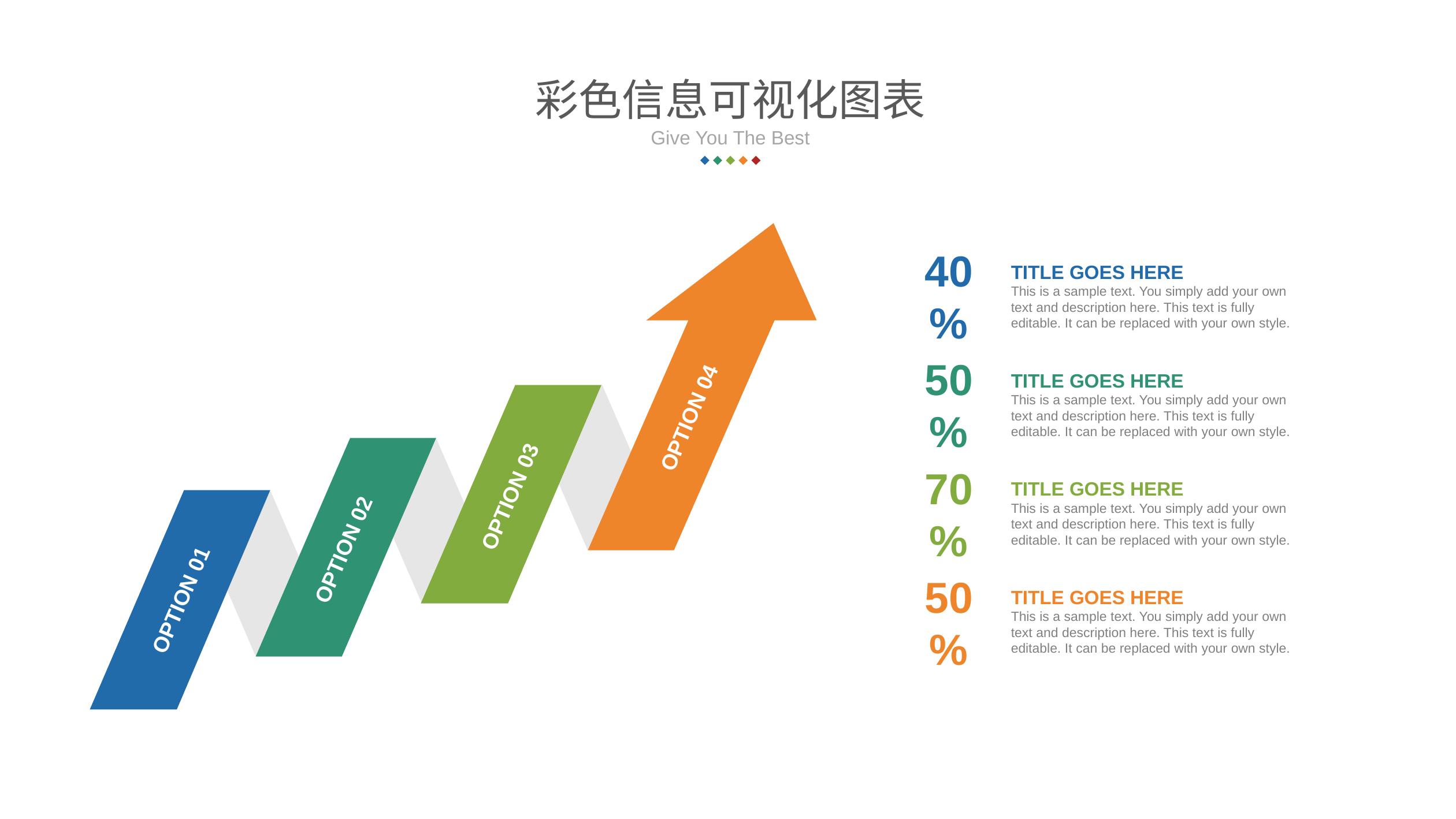

https://www.ypppt.com/
彩色信息可视化图表
Give You The Best

OPTION 04
40%
TITLE GOES HERE
This is a sample text. You simply add your own text and description here. This text is fully editable. It can be replaced with your own style.
50%
TITLE GOES HERE
This is a sample text. You simply add your own text and description here. This text is fully editable. It can be replaced with your own style.

OPTION 03

OPTION 02
70%
TITLE GOES HERE
This is a sample text. You simply add your own text and description here. This text is fully editable. It can be replaced with your own style.

OPTION 01

50%
TITLE GOES HERE
This is a sample text. You simply add your own text and description here. This text is fully editable. It can be replaced with your own style.